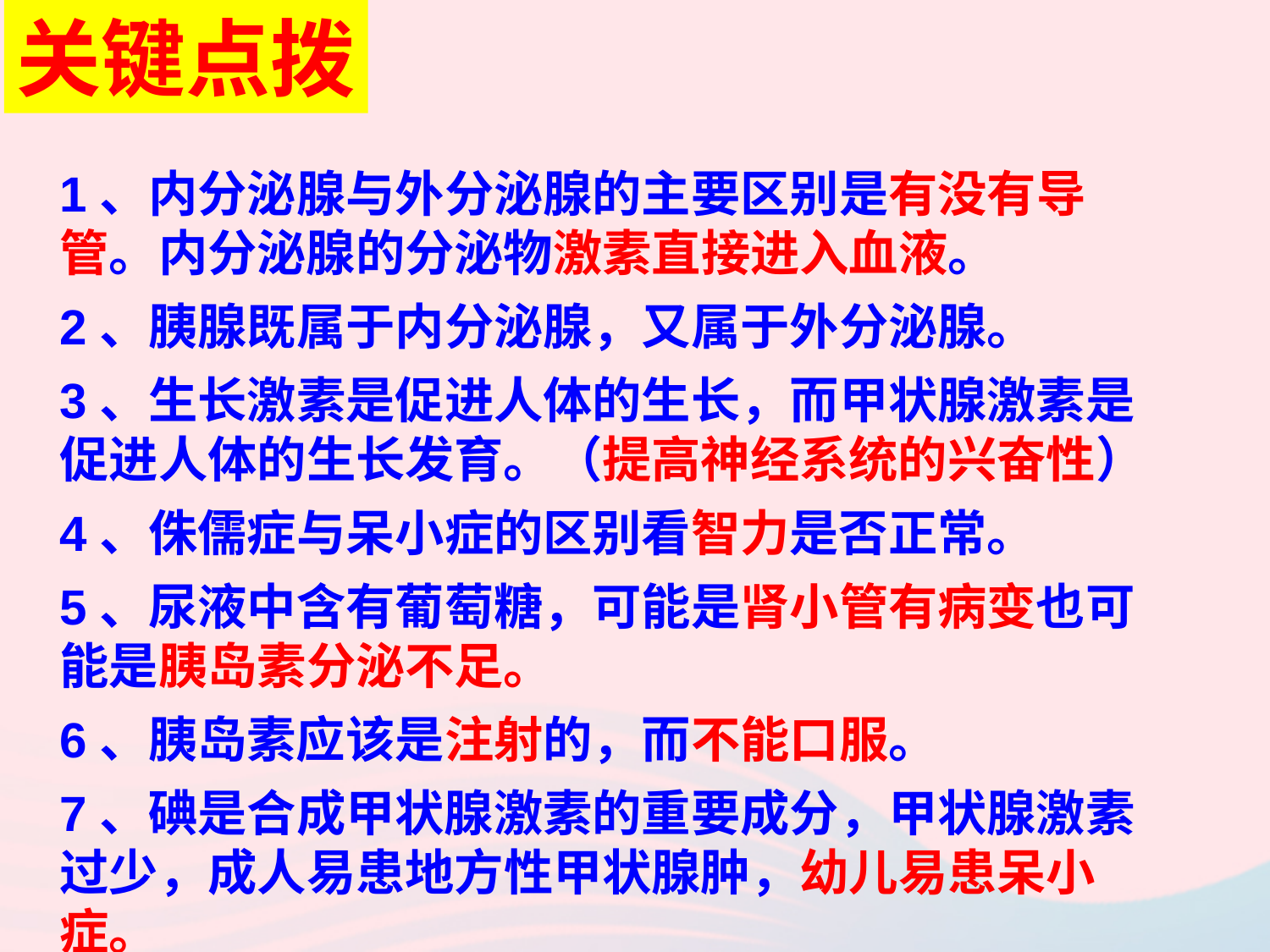

关键点拨
1、内分泌腺与外分泌腺的主要区别是有没有导管。内分泌腺的分泌物激素直接进入血液。
2、胰腺既属于内分泌腺，又属于外分泌腺。
3、生长激素是促进人体的生长，而甲状腺激素是促进人体的生长发育。（提高神经系统的兴奋性）
4、侏儒症与呆小症的区别看智力是否正常。
5、尿液中含有葡萄糖，可能是肾小管有病变也可能是胰岛素分泌不足。
6、胰岛素应该是注射的，而不能口服。
7、碘是合成甲状腺激素的重要成分，甲状腺激素过少，成人易患地方性甲状腺肿，幼儿易患呆小症。